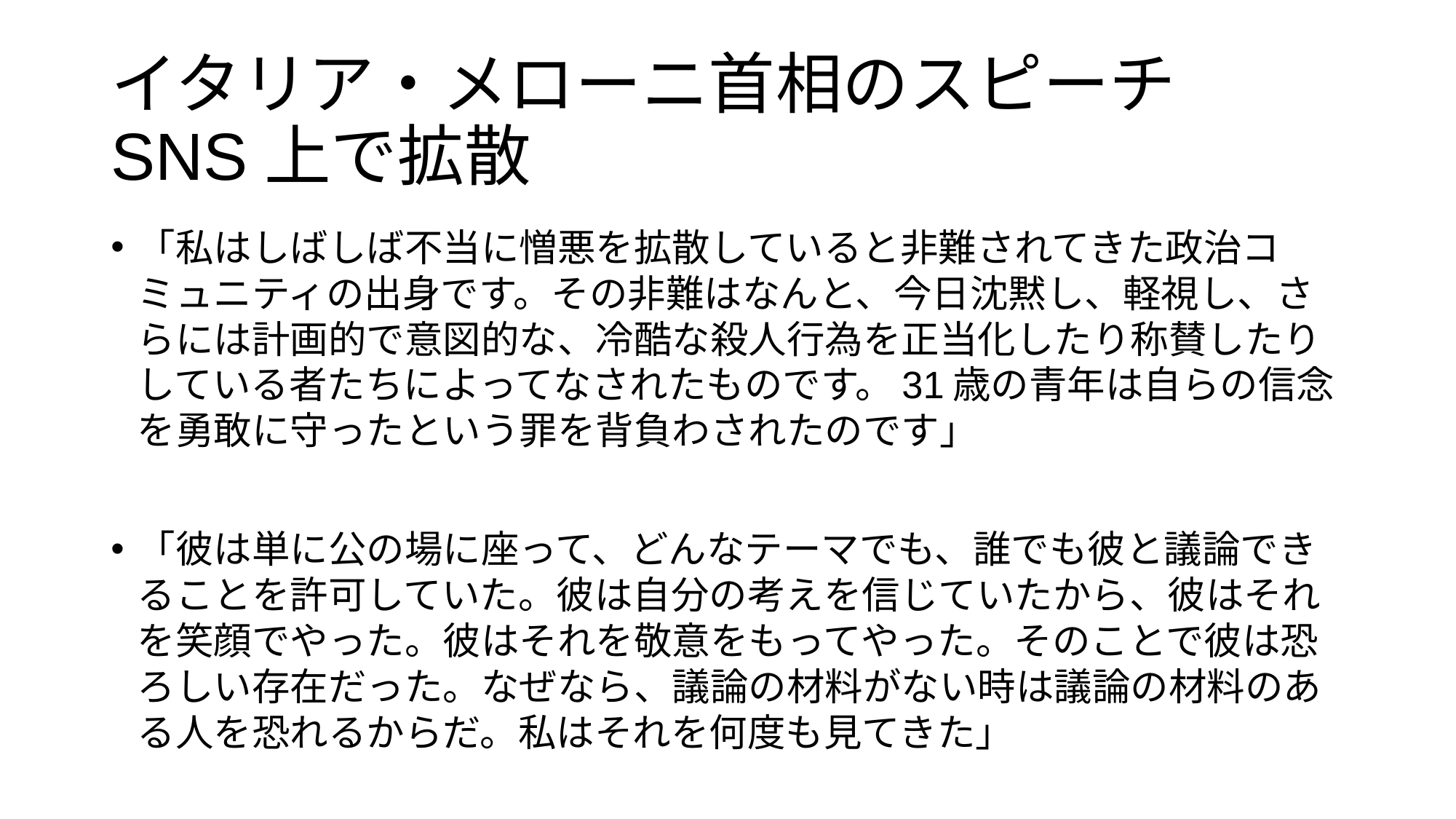

# イタリア・メローニ首相のスピーチ SNS上で拡散
「私はしばしば不当に憎悪を拡散していると非難されてきた政治コミュニティの出身です。その非難はなんと、今日沈黙し、軽視し、さらには計画的で意図的な、冷酷な殺人行為を正当化したり称賛したりしている者たちによってなされたものです。31歳の青年は自らの信念を勇敢に守ったという罪を背負わされたのです」

「彼は単に公の場に座って、どんなテーマでも、誰でも彼と議論できることを許可していた。彼は自分の考えを信じていたから、彼はそれを笑顔でやった。彼はそれを敬意をもってやった。そのことで彼は恐ろしい存在だった。なぜなら、議論の材料がない時は議論の材料のある人を恐れるからだ。私はそれを何度も見てきた」